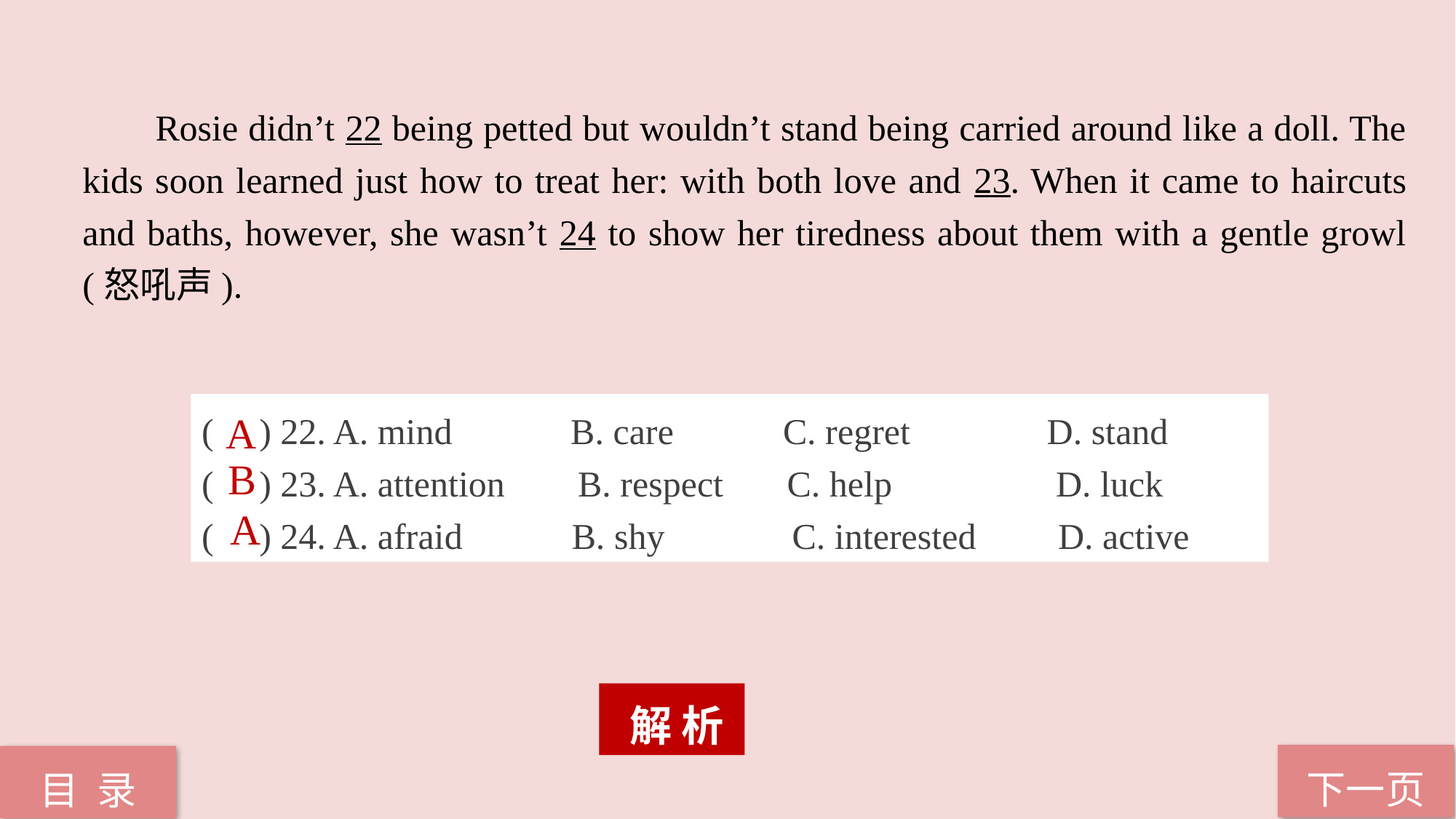

Rosie didn’t 22 being petted but wouldn’t stand being carried around like a doll. The kids soon learned just how to treat her: with both love and 23. When it came to haircuts and baths, however, she wasn’t 24 to show her tiredness about them with a gentle growl (怒吼声).
(     ) 22. A. mind             B. care            C. regret               D. stand
(     ) 23. A. attention        B. respect       C. help                  D. luck
(     ) 24. A. afraid            B. shy              C. interested         D. active
A
B
A
 解 析